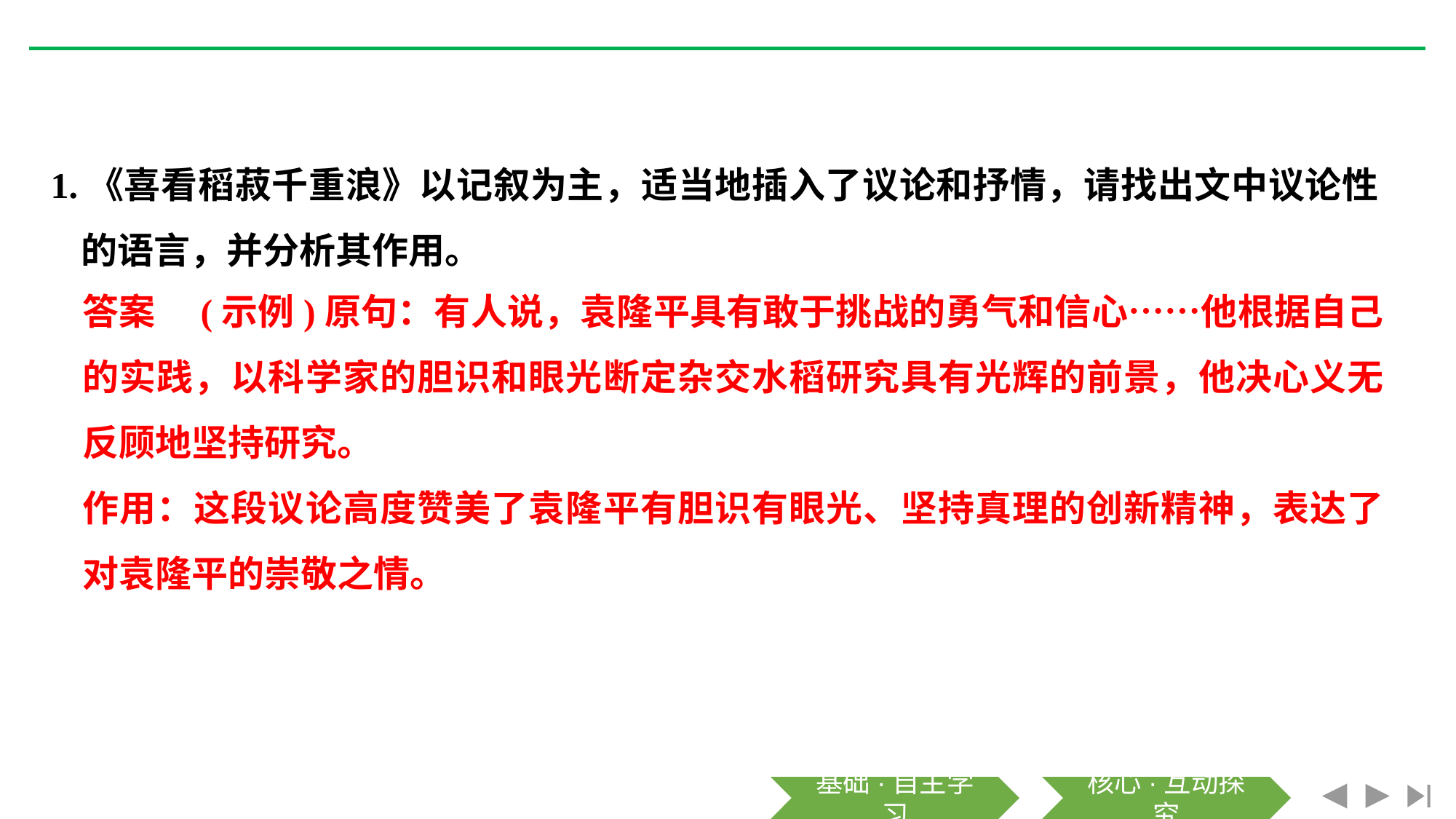

1.《喜看稻菽千重浪》以记叙为主，适当地插入了议论和抒情，请找出文中议论性的语言，并分析其作用。
答案　(示例)原句：有人说，袁隆平具有敢于挑战的勇气和信心……他根据自己的实践，以科学家的胆识和眼光断定杂交水稻研究具有光辉的前景，他决心义无反顾地坚持研究。
作用：这段议论高度赞美了袁隆平有胆识有眼光、坚持真理的创新精神，表达了对袁隆平的崇敬之情。